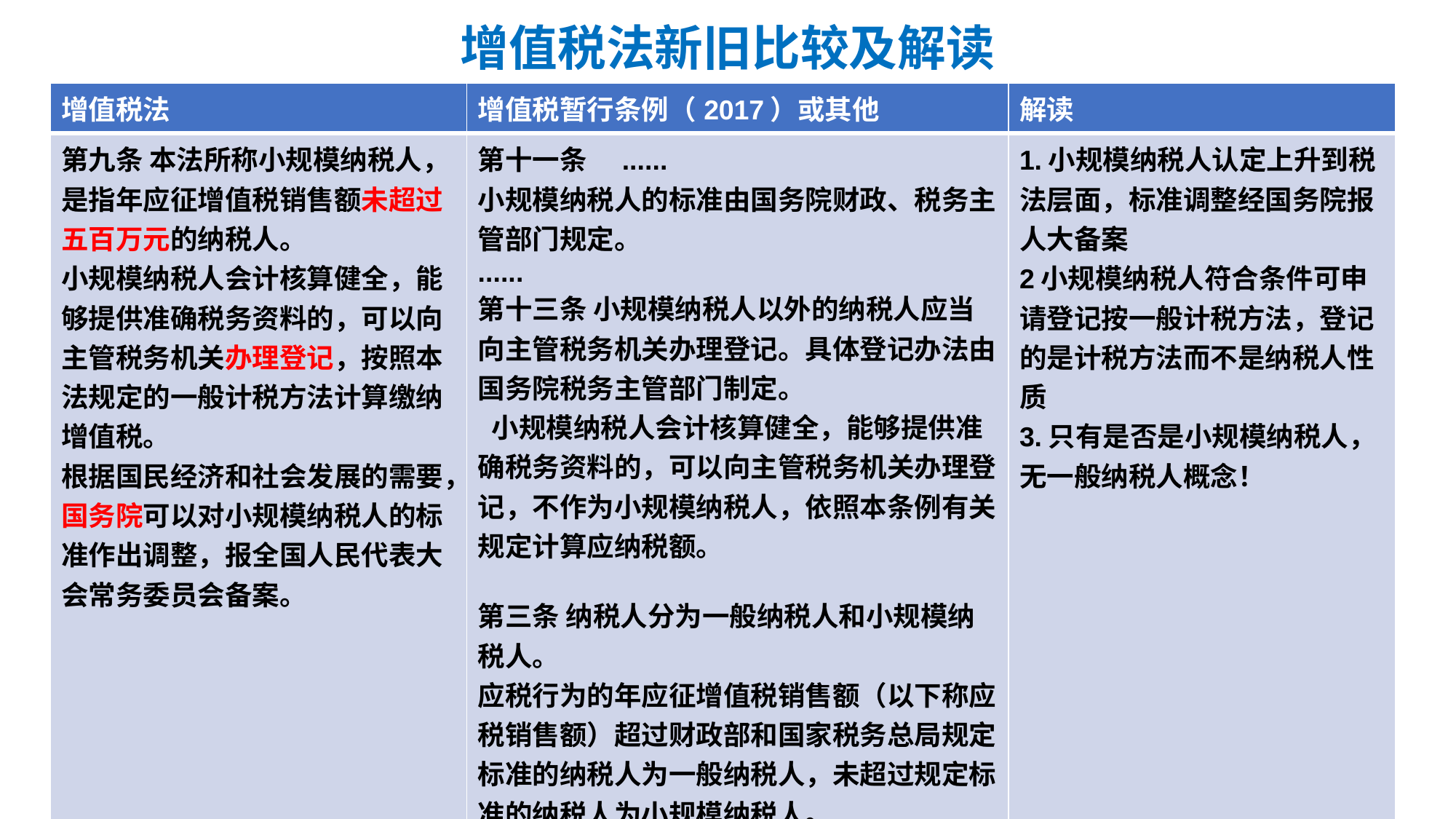

# 增值税法新旧比较及解读
| 增值税法 | 增值税暂行条例（2017）或其他 | 解读 |
| --- | --- | --- |
| 第九条 本法所称小规模纳税人，是指年应征增值税销售额未超过五百万元的纳税人。 小规模纳税人会计核算健全，能够提供准确税务资料的，可以向主管税务机关办理登记，按照本法规定的一般计税方法计算缴纳增值税。 根据国民经济和社会发展的需要，国务院可以对小规模纳税人的标准作出调整，报全国人民代表大会常务委员会备案。 | 第十一条　...... 小规模纳税人的标准由国务院财政、税务主管部门规定。 ...... 第十三条 小规模纳税人以外的纳税人应当向主管税务机关办理登记。具体登记办法由国务院税务主管部门制定。 小规模纳税人会计核算健全，能够提供准确税务资料的，可以向主管税务机关办理登记，不作为小规模纳税人，依照本条例有关规定计算应纳税额。 第三条 纳税人分为一般纳税人和小规模纳税人。 应税行为的年应征增值税销售额（以下称应税销售额）超过财政部和国家税务总局规定标准的纳税人为一般纳税人，未超过规定标准的纳税人为小规模纳税人。 ——财税【2016】36号 | 1.小规模纳税人认定上升到税法层面，标准调整经国务院报人大备案 2小规模纳税人符合条件可申请登记按一般计税方法，登记的是计税方法而不是纳税人性质 3.只有是否是小规模纳税人，无一般纳税人概念！ |